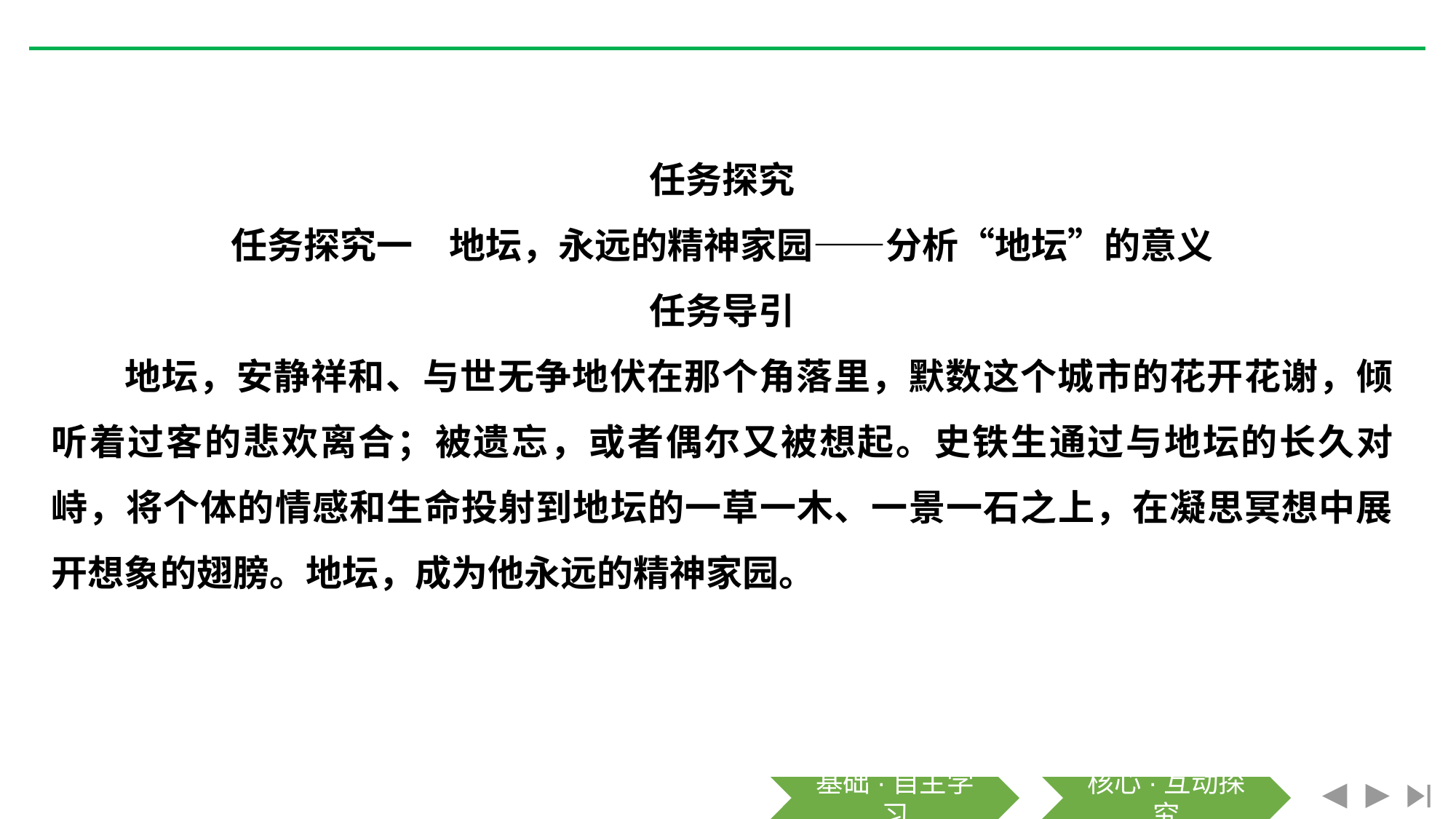

任务探究
任务探究一　地坛，永远的精神家园——分析“地坛”的意义
任务导引
地坛，安静祥和、与世无争地伏在那个角落里，默数这个城市的花开花谢，倾听着过客的悲欢离合；被遗忘，或者偶尔又被想起。史铁生通过与地坛的长久对峙，将个体的情感和生命投射到地坛的一草一木、一景一石之上，在凝思冥想中展开想象的翅膀。地坛，成为他永远的精神家园。